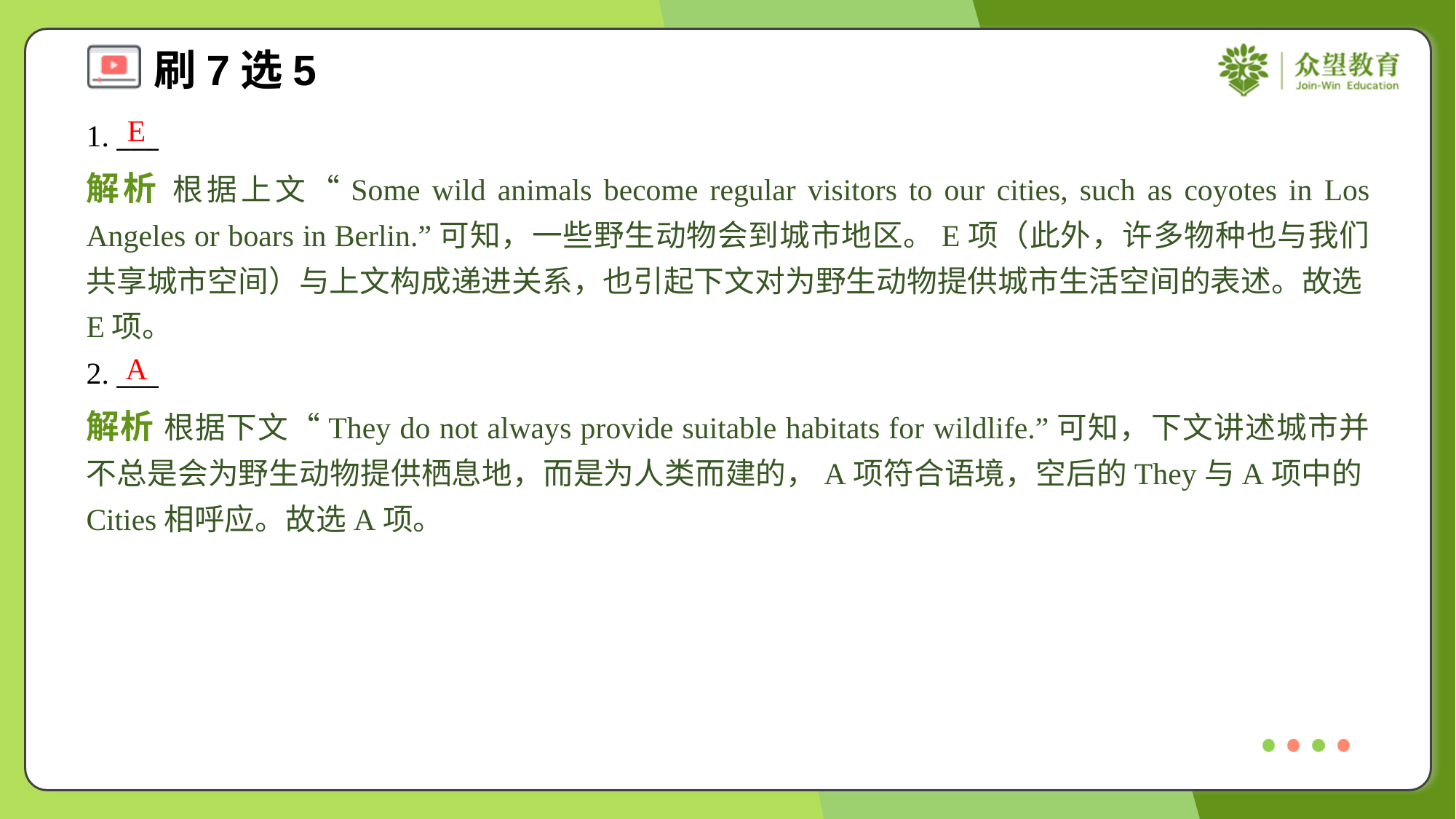

E
1. ___
解析 根据上文“Some wild animals become regular visitors to our cities, such as coyotes in Los Angeles or boars in Berlin.”可知，一些野生动物会到城市地区。E项（此外，许多物种也与我们共享城市空间）与上文构成递进关系，也引起下文对为野生动物提供城市生活空间的表述。故选E项。
A
2. ___
解析 根据下文“They do not always provide suitable habitats for wildlife.”可知，下文讲述城市并不总是会为野生动物提供栖息地，而是为人类而建的，A项符合语境，空后的They与A项中的Cities相呼应。故选A项。